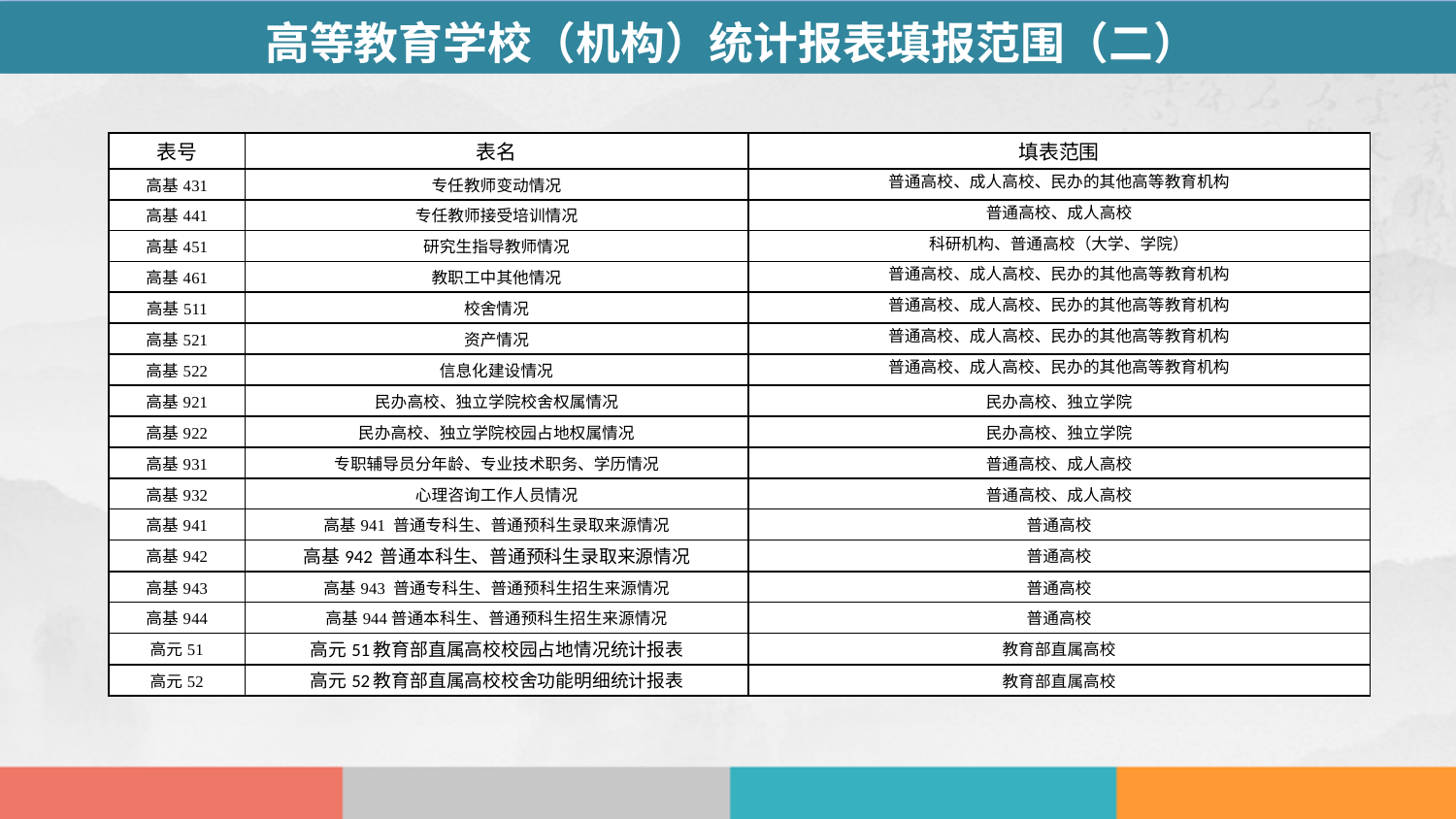

高等教育学校（机构）统计报表填报范围（二）

| 表号 | 表名 | 填表范围 |
| --- | --- | --- |
| 高基431 | 专任教师变动情况 | 普通高校、成人高校、民办的其他高等教育机构 |
| --- | --- | --- |
| 高基441 | 专任教师接受培训情况 | 普通高校、成人高校 |
| 高基451 | 研究生指导教师情况 | 科研机构、普通高校（大学、学院） |
| 高基461 | 教职工中其他情况 | 普通高校、成人高校、民办的其他高等教育机构 |
| 高基511 | 校舍情况 | 普通高校、成人高校、民办的其他高等教育机构 |
| 高基521 | 资产情况 | 普通高校、成人高校、民办的其他高等教育机构 |
| 高基522 | 信息化建设情况 | 普通高校、成人高校、民办的其他高等教育机构 |
| 高基921 | 民办高校、独立学院校舍权属情况 | 民办高校、独立学院 |
| 高基922 | 民办高校、独立学院校园占地权属情况 | 民办高校、独立学院 |
| 高基931 | 专职辅导员分年龄、专业技术职务、学历情况 | 普通高校、成人高校 |
| 高基932 | 心理咨询工作人员情况 | 普通高校、成人高校 |
| 高基941 | 高基941 普通专科生、普通预科生录取来源情况 | 普通高校 |
| 高基942 | 高基942 普通本科生、普通预科生录取来源情况 | 普通高校 |
| 高基943 | 高基943 普通专科生、普通预科生招生来源情况 | 普通高校 |
| 高基944 | 高基944普通本科生、普通预科生招生来源情况 | 普通高校 |
| 高元51 | 高元51教育部直属高校校园占地情况统计报表 | 教育部直属高校 |
| 高元52 | 高元52教育部直属高校校舍功能明细统计报表 | 教育部直属高校 |